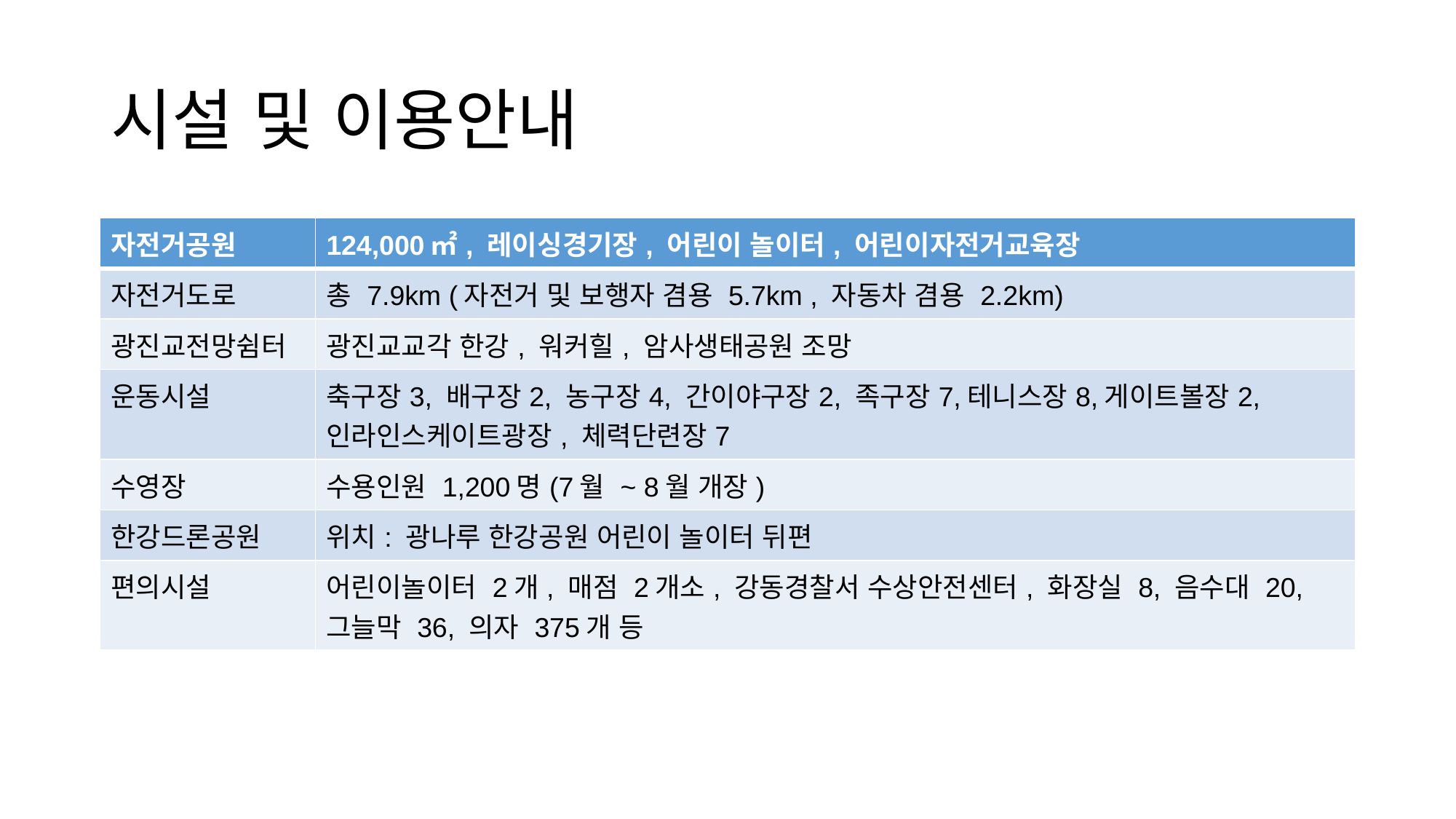

# 시설 및 이용안내
| 자전거공원 | 124,000㎡, 레이싱경기장, 어린이 놀이터, 어린이자전거교육장 |
| --- | --- |
| 자전거도로 | 총 7.9km (자전거 및 보행자 겸용 5.7km , 자동차 겸용 2.2km) |
| 광진교전망쉼터 | 광진교교각 한강, 워커힐, 암사생태공원 조망 |
| 운동시설 | 축구장3, 배구장2, 농구장4, 간이야구장2, 족구장7,테니스장8,게이트볼장2, 인라인스케이트광장, 체력단련장7 |
| 수영장 | 수용인원 1,200명(7월 ~ 8월 개장) |
| 한강드론공원 | 위치: 광나루 한강공원 어린이 놀이터 뒤편 |
| 편의시설 | 어린이놀이터 2개, 매점 2개소, 강동경찰서 수상안전센터, 화장실 8, 음수대 20, 그늘막 36, 의자 375개 등 |